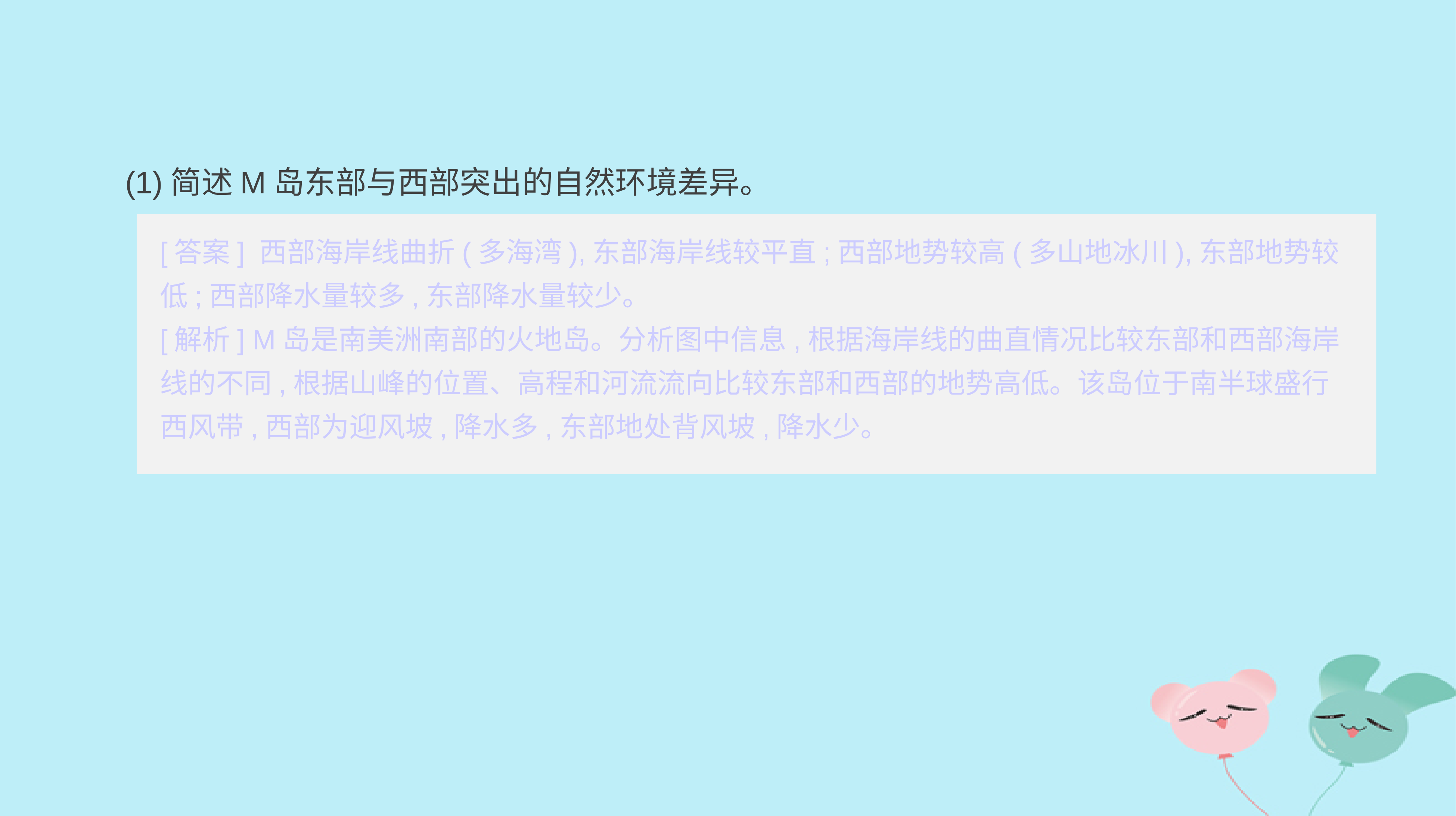

(1)简述M岛东部与西部突出的自然环境差异。

[答案] 西部海岸线曲折(多海湾),东部海岸线较平直;西部地势较高(多山地冰川),东部地势较低;西部降水量较多,东部降水量较少。
[解析] M岛是南美洲南部的火地岛。分析图中信息,根据海岸线的曲直情况比较东部和西部海岸线的不同,根据山峰的位置、高程和河流流向比较东部和西部的地势高低。该岛位于南半球盛行西风带,西部为迎风坡,降水多,东部地处背风坡,降水少。